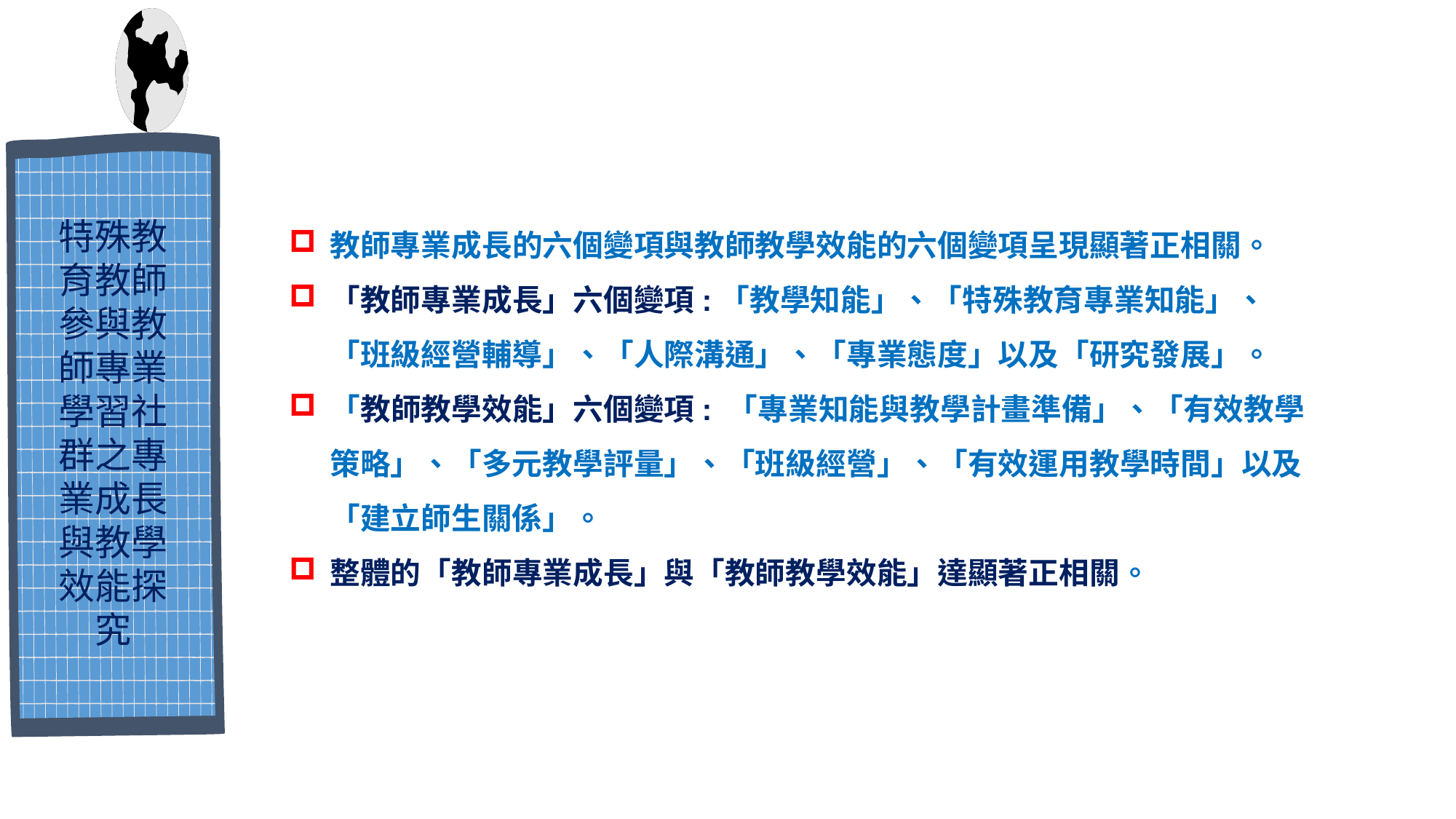

特殊教育教師參與教師專業學習社群之專業成長與教學效能探究
教師專業成長的六個變項與教師教學效能的六個變項呈現顯著正相關。
「教師專業成長」六個變項:「教學知能」、「特殊教育專業知能」、「班級經營輔導」、「人際溝通」、「專業態度」以及「研究發展」。
「教師教學效能」六個變項: 「專業知能與教學計畫準備」、「有效教學策略」、「多元教學評量」、「班級經營」、「有效運用教學時間」以及「建立師生關係」。
整體的「教師專業成長」與「教師教學效能」達顯著正相關。